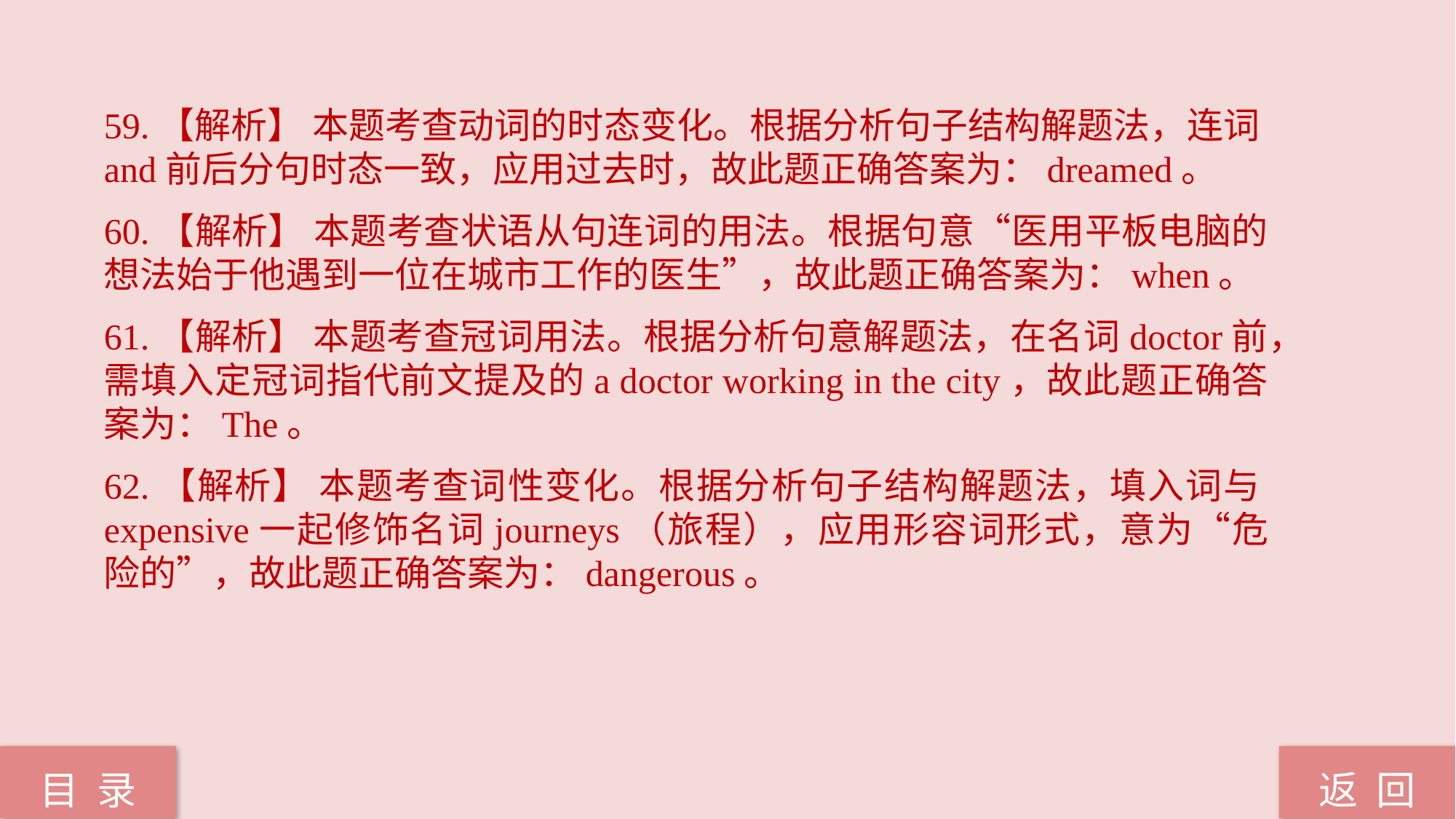

59.【解析】 本题考查动词的时态变化。根据分析句子结构解题法，连词and前后分句时态一致，应用过去时，故此题正确答案为：dreamed。
60.【解析】 本题考查状语从句连词的用法。根据句意“医用平板电脑的想法始于他遇到一位在城市工作的医生”，故此题正确答案为：when。
61.【解析】 本题考查冠词用法。根据分析句意解题法，在名词doctor前，需填入定冠词指代前文提及的a doctor working in the city，故此题正确答案为：The。
62.【解析】 本题考查词性变化。根据分析句子结构解题法，填入词与expensive一起修饰名词journeys（旅程），应用形容词形式，意为“危险的”，故此题正确答案为：dangerous。
返  回